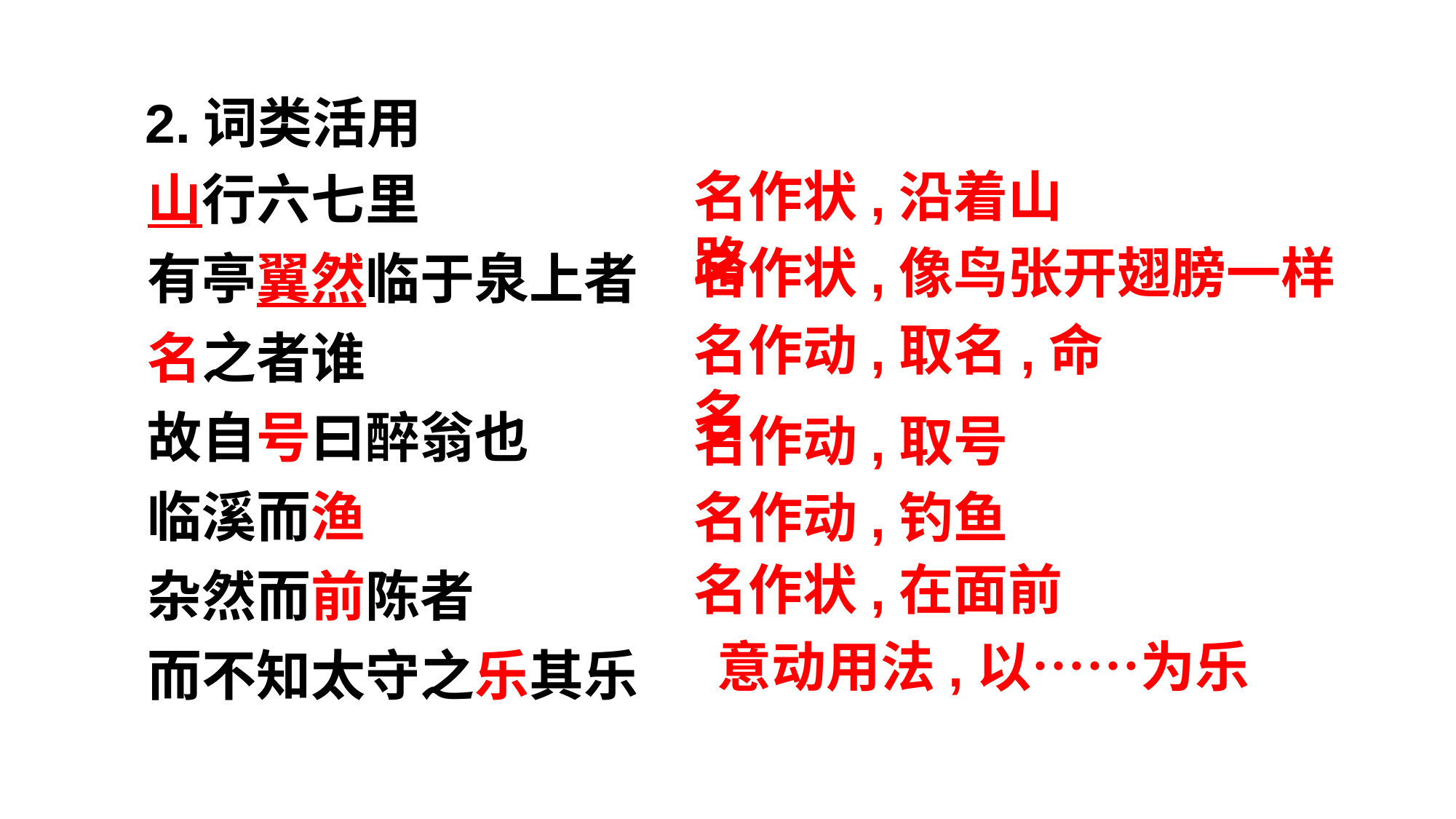

2.词类活用
山行六七里
有亭翼然临于泉上者
名之者谁
故自号曰醉翁也
临溪而渔
杂然而前陈者
而不知太守之乐其乐
名作状,沿着山路
名作状,像鸟张开翅膀一样
名作动,取名,命名
名作动,取号
名作动,钓鱼
名作状,在面前
意动用法,以……为乐